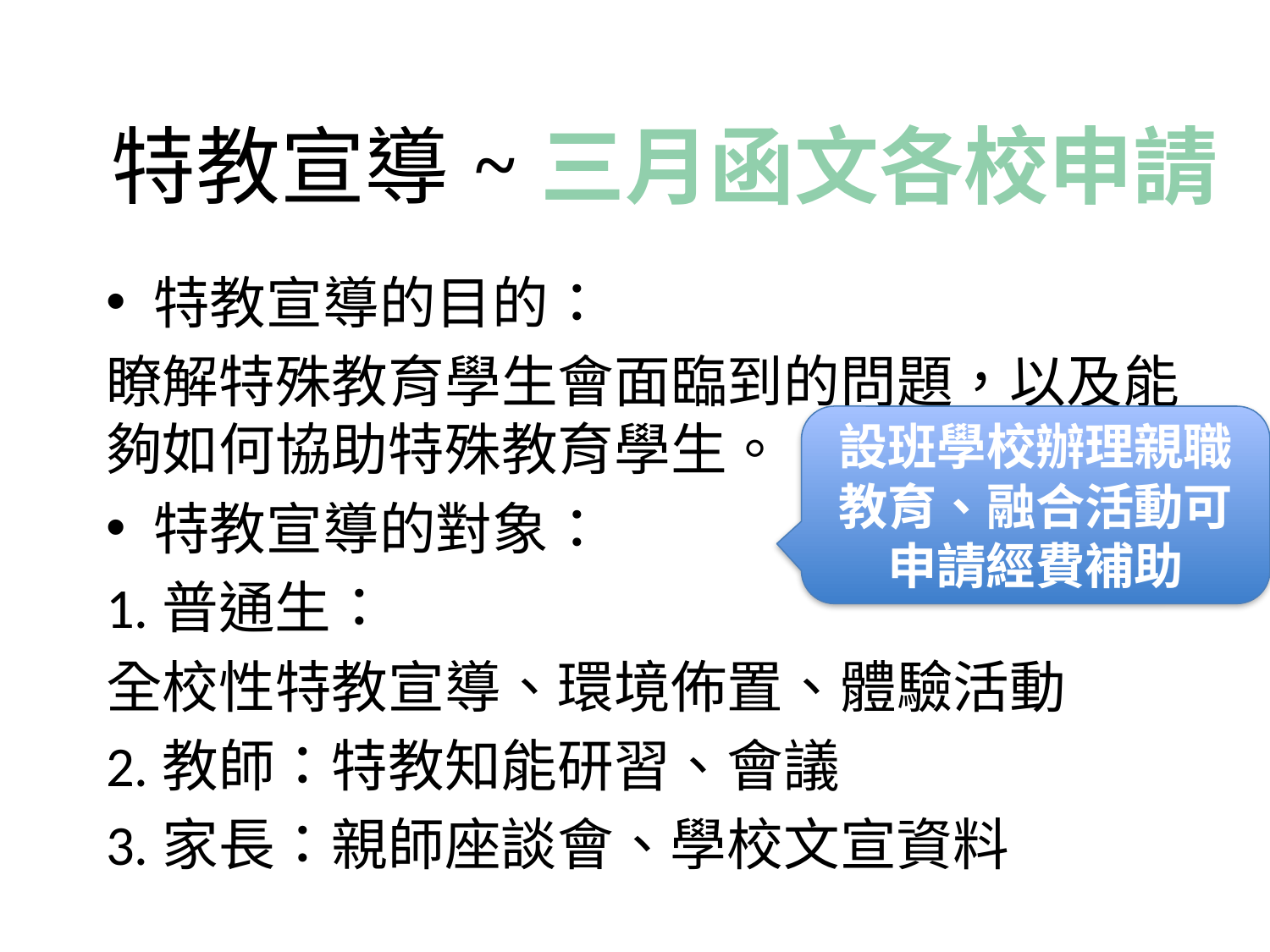

# 特教宣導~三月函文各校申請
特教宣導的目的：
瞭解特殊教育學生會面臨到的問題，以及能夠如何協助特殊教育學生。
特教宣導的對象：
1.普通生：
全校性特教宣導、環境佈置、體驗活動
2.教師：特教知能研習、會議
3.家長：親師座談會、學校文宣資料

設班學校辦理親職教育、融合活動可申請經費補助